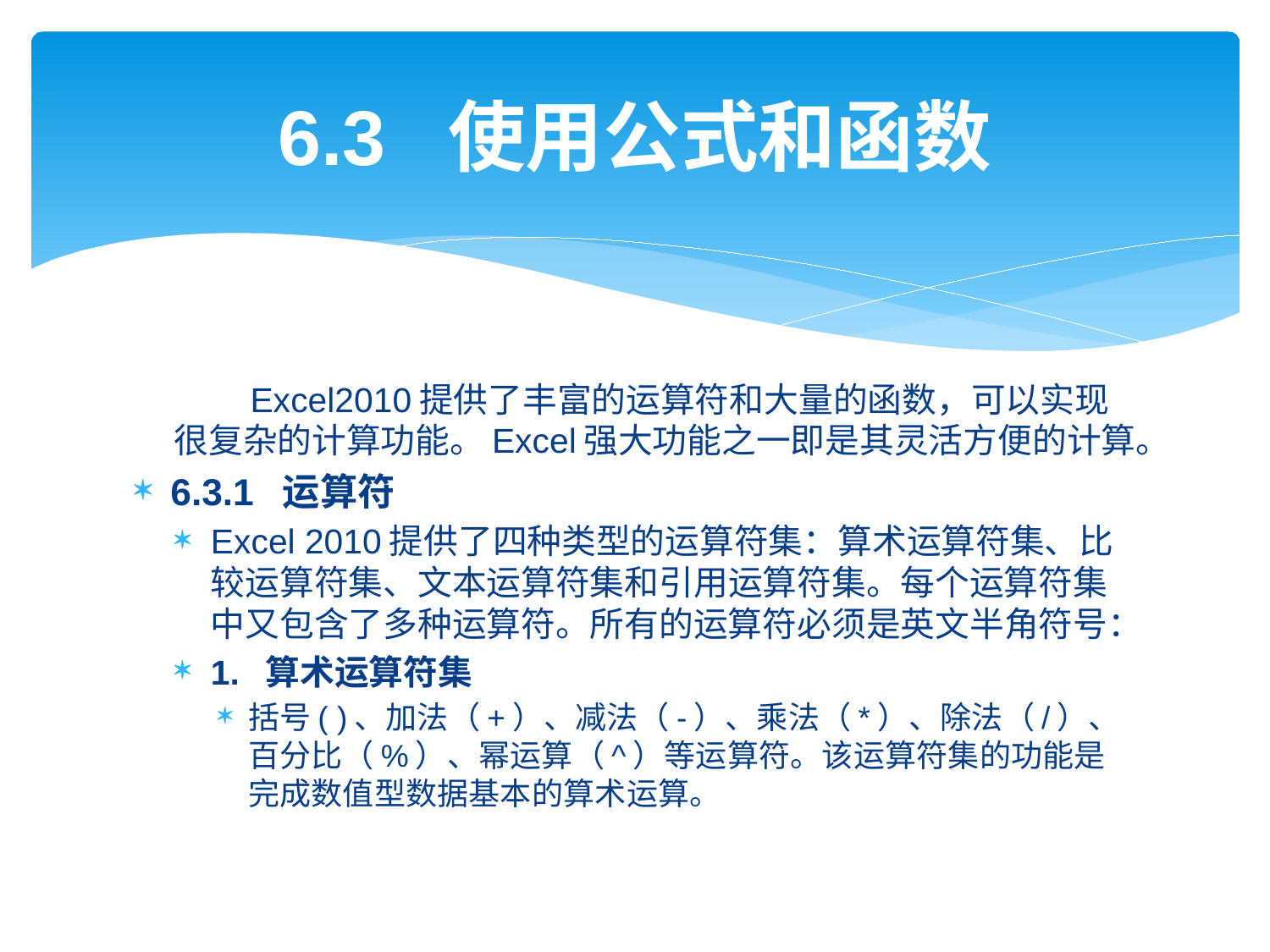

# 6.3  使用公式和函数
        Excel2010提供了丰富的运算符和大量的函数，可以实现很复杂的计算功能。Excel强大功能之一即是其灵活方便的计算。
6.3.1  运算符
Excel 2010提供了四种类型的运算符集：算术运算符集、比较运算符集、文本运算符集和引用运算符集。每个运算符集中又包含了多种运算符。所有的运算符必须是英文半角符号：
1.  算术运算符集
括号( )、加法（+）、减法（-）、乘法（*）、除法（/）、百分比（%）、幂运算（^）等运算符。该运算符集的功能是完成数值型数据基本的算术运算。